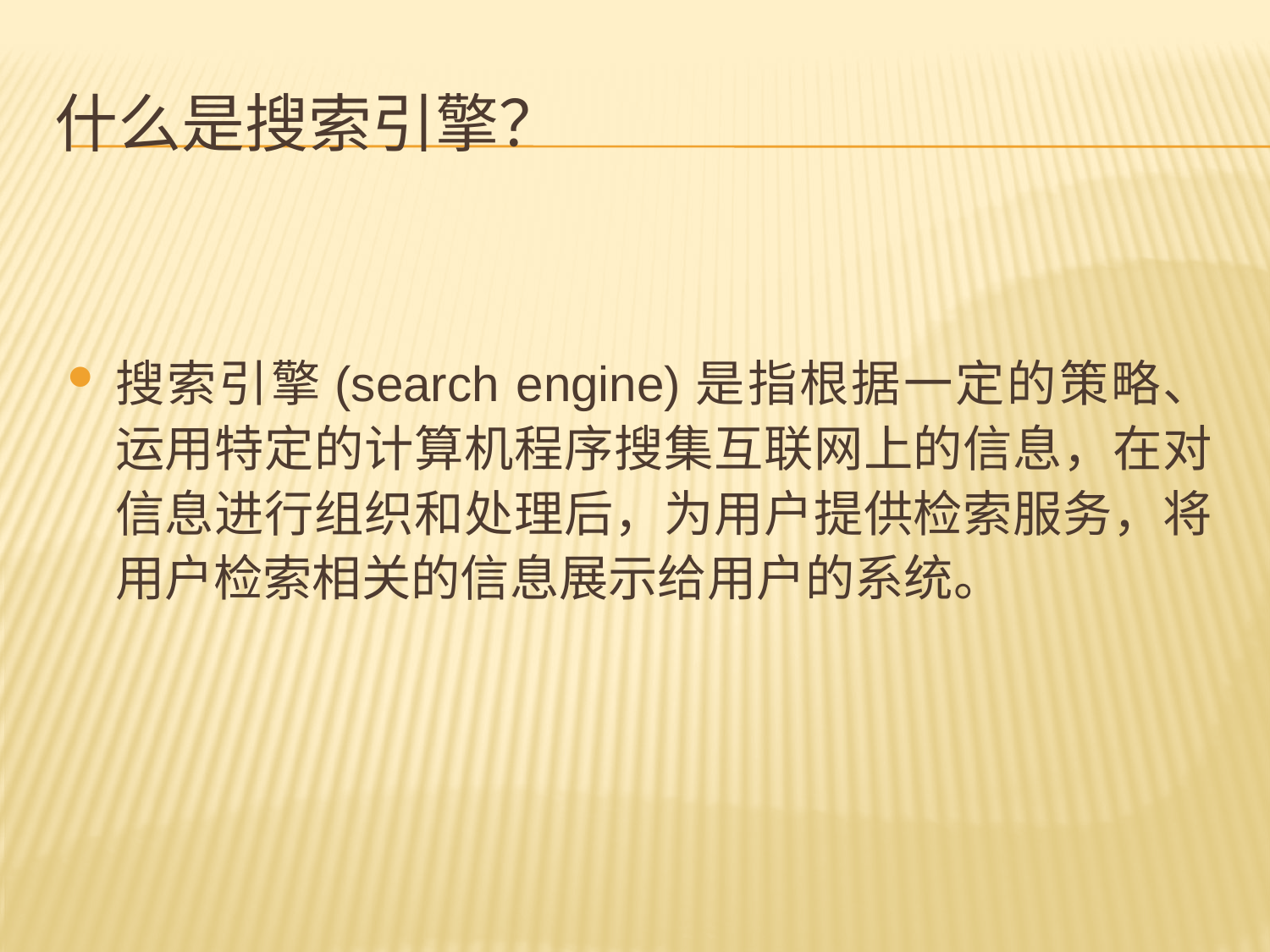

# 什么是搜索引擎？

搜索引擎(search engine)是指根据一定的策略、运用特定的计算机程序搜集互联网上的信息，在对信息进行组织和处理后，为用户提供检索服务，将用户检索相关的信息展示给用户的系统。